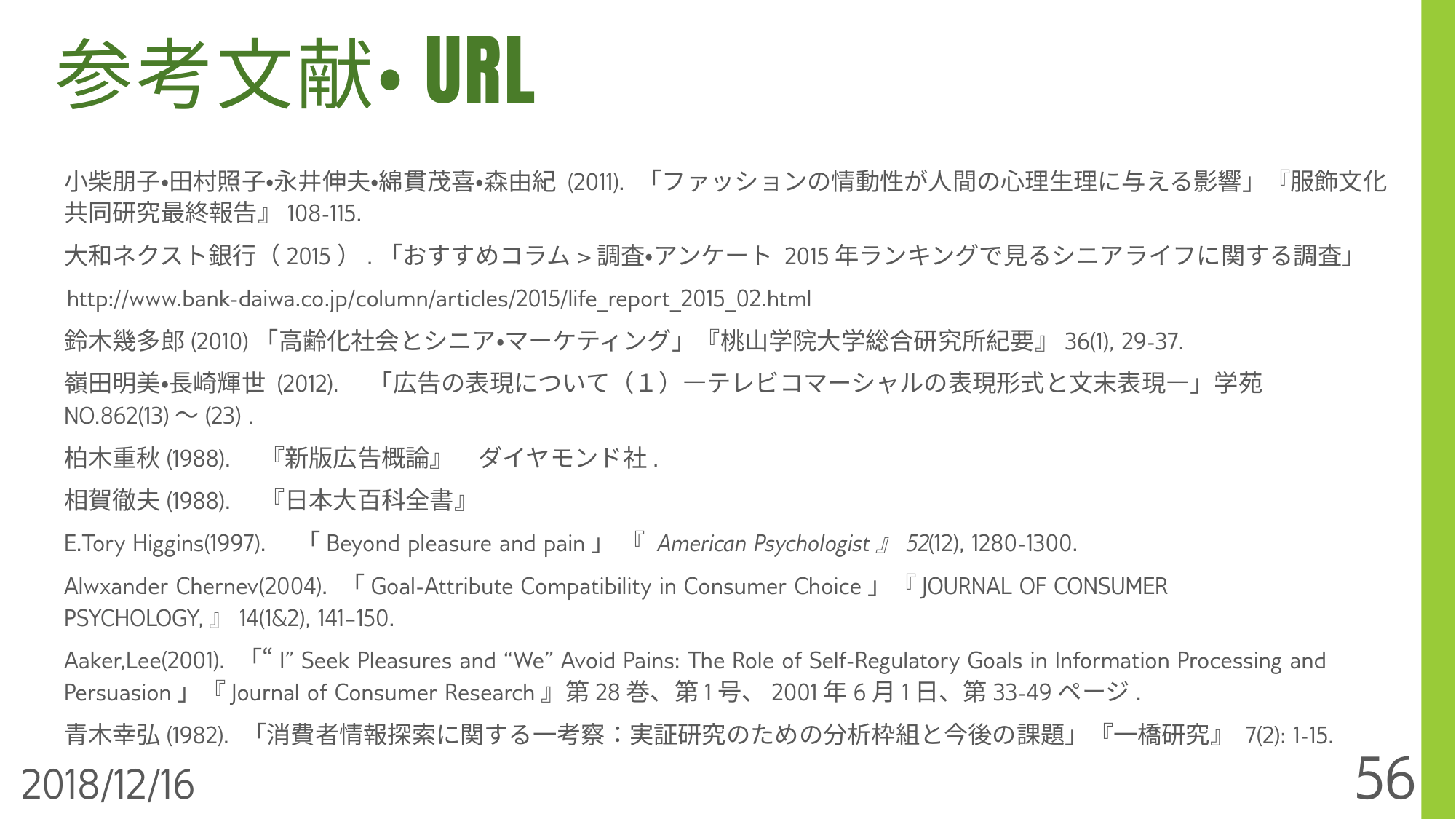

参考文献・URL
小柴朋子・田村照子・永井伸夫・綿貫茂喜・森由紀 (2011). 「ファッションの情動性が人間の心理生理に与える影響」『服飾文化共同研究最終報告』108-115.
大和ネクスト銀行（2015）.「おすすめコラム>調査・アンケート 2015年ランキングで見るシニアライフに関する調査」
　http://www.bank-daiwa.co.jp/column/articles/2015/life_report_2015_02.html
鈴木幾多郎(2010)「高齢化社会とシニア・マーケティング」『桃山学院大学総合研究所紀要』36(1), 29-37.
嶺田明美・長崎輝世 (2012).　「広告の表現について（１）―テレビコマーシャルの表現形式と文末表現―」学苑　NO.862(13)～(23) .
柏木重秋(1988).　『新版広告概論』　ダイヤモンド社.
相賀徹夫(1988).　『日本大百科全書』
E.Tory Higgins(1997).　「Beyond pleasure and pain」 『 American Psychologist』52(12), 1280-1300.
Alwxander Chernev(2004). 「Goal-Attribute Compatibility in Consumer Choice」『JOURNAL OF CONSUMER PSYCHOLOGY,』14(1&2), 141–150.
Aaker,Lee(2001). 「“I” Seek Pleasures and “We” Avoid Pains: The Role of Self-Regulatory Goals in Information Processing and Persuasion」『Journal of Consumer Research』第28巻、第1号、2001年6月1日、第33-49ページ.
青木幸弘(1982). 「消費者情報探索に関する一考察：実証研究のための分析枠組と今後の課題」『一橋研究』 7(2): 1-15.

56
2018/12/16